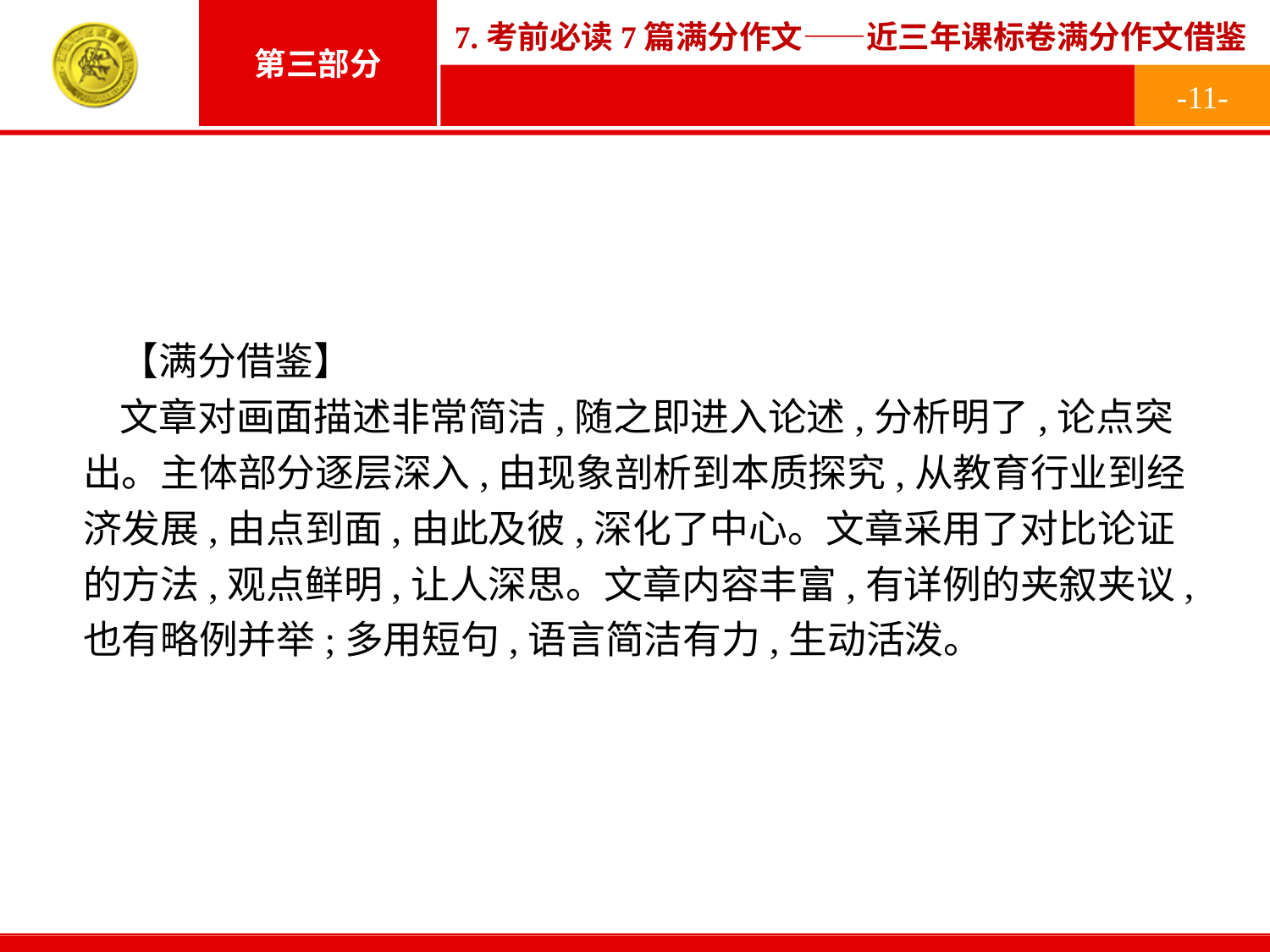

-11-
【满分借鉴】
文章对画面描述非常简洁,随之即进入论述,分析明了,论点突出。主体部分逐层深入,由现象剖析到本质探究,从教育行业到经济发展,由点到面,由此及彼,深化了中心。文章采用了对比论证的方法,观点鲜明,让人深思。文章内容丰富,有详例的夹叙夹议,也有略例并举;多用短句,语言简洁有力,生动活泼。